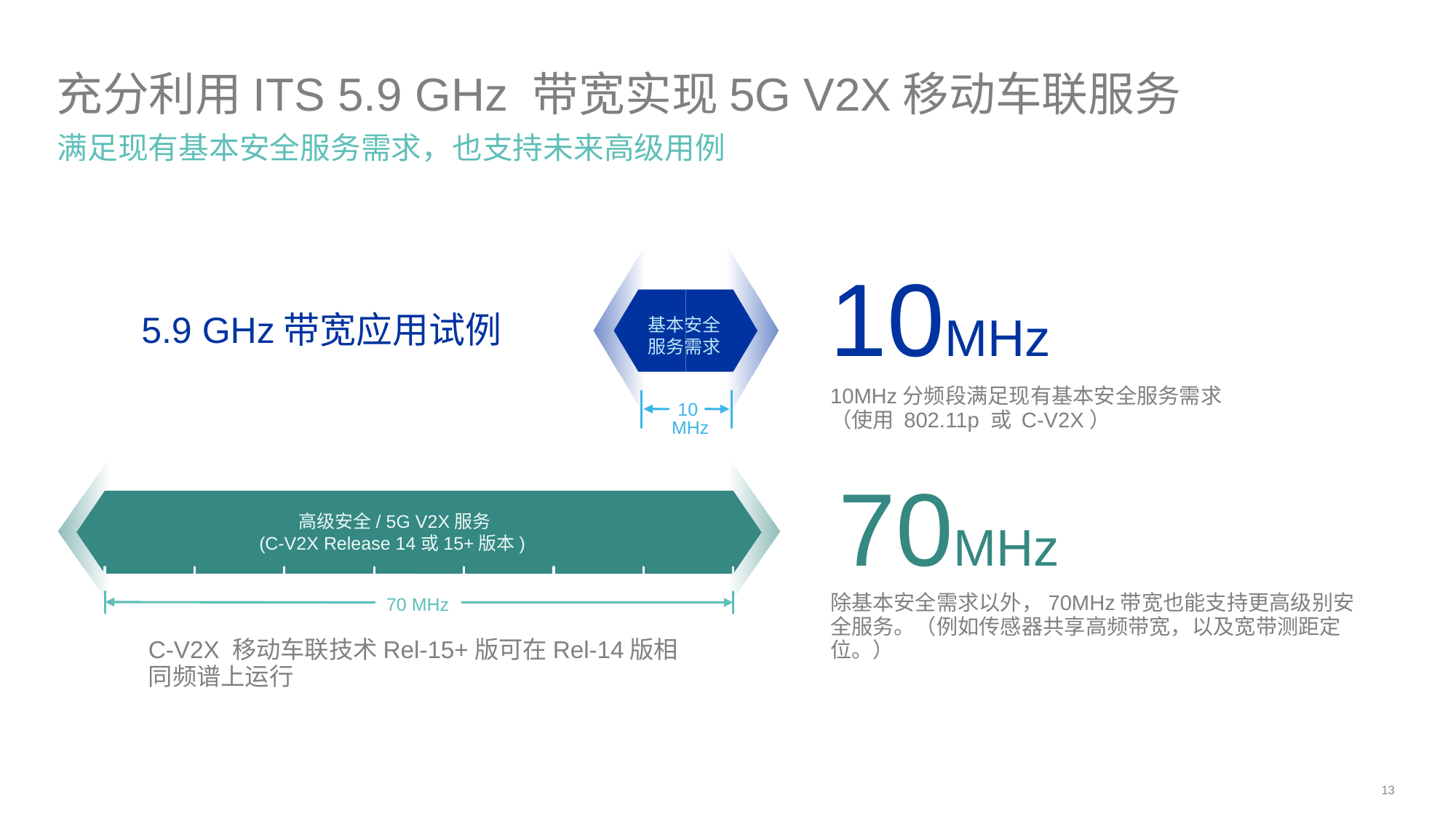

# 充分利用ITS 5.9 GHz 带宽实现5G V2X移动车联服务
满足现有基本安全服务需求，也支持未来高级用例

基本安全
服务需求

10
MHz

10MHz
5.9 GHz带宽应用试例

10MHz分频段满足现有基本安全服务需求
（使用 802.11p 或 C-V2X）
70MHz

高级安全/ 5G V2X服务
(C-V2X Release 14或15+版本)

70 MHz
除基本安全需求以外，70MHz带宽也能支持更高级别安全服务。（例如传感器共享高频带宽，以及宽带测距定位。）

C-V2X 移动车联技术Rel-15+版可在Rel-14版相同频谱上运行
13